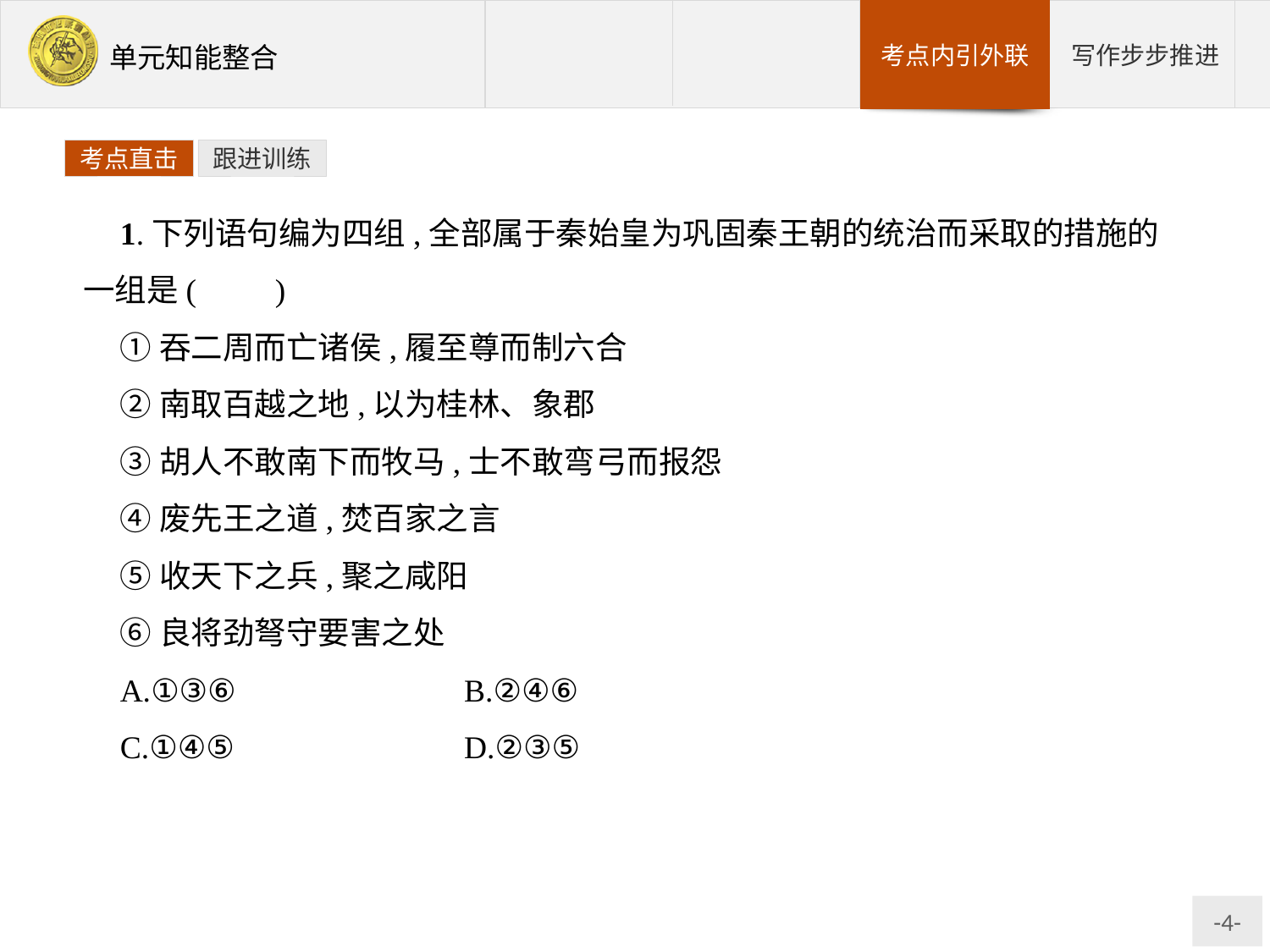

考点直击
跟进训练
1.下列语句编为四组,全部属于秦始皇为巩固秦王朝的统治而采取的措施的一组是(　　)
①吞二周而亡诸侯,履至尊而制六合
②南取百越之地,以为桂林、象郡
③胡人不敢南下而牧马,士不敢弯弓而报怨
④废先王之道,焚百家之言
⑤收天下之兵,聚之咸阳
⑥良将劲弩守要害之处
A.①③⑥　　　　　	B.②④⑥
C.①④⑤		D.②③⑤